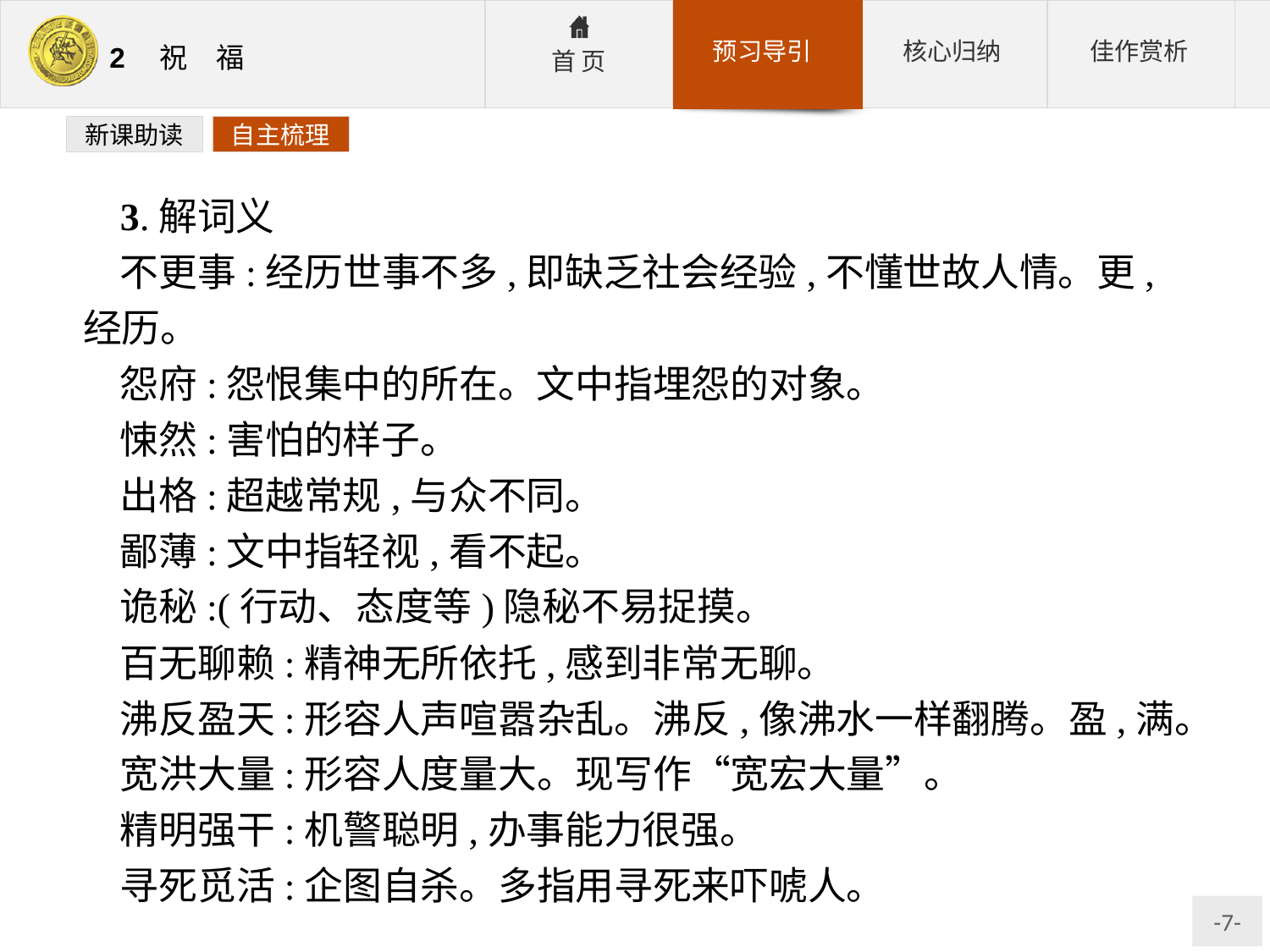

新课助读
自主梳理
3.解词义
不更事:经历世事不多,即缺乏社会经验,不懂世故人情。更,经历。
怨府:怨恨集中的所在。文中指埋怨的对象。
悚然:害怕的样子。
出格:超越常规,与众不同。
鄙薄:文中指轻视,看不起。
诡秘:(行动、态度等)隐秘不易捉摸。
百无聊赖:精神无所依托,感到非常无聊。
沸反盈天:形容人声喧嚣杂乱。沸反,像沸水一样翻腾。盈,满。
宽洪大量:形容人度量大。现写作“宽宏大量”。
精明强干:机警聪明,办事能力很强。
寻死觅活:企图自杀。多指用寻死来吓唬人。